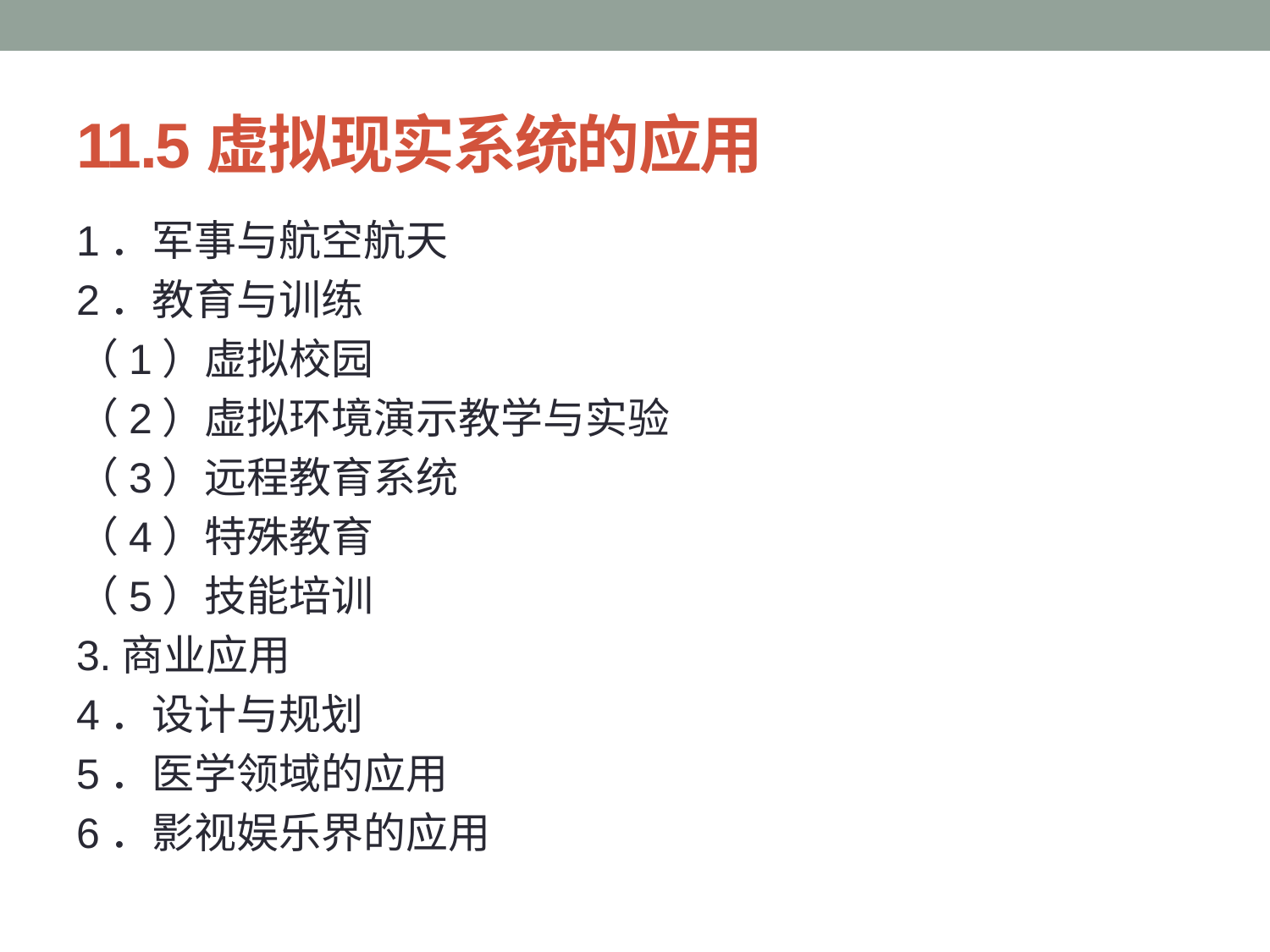

# 11.5虚拟现实系统的应用
1．军事与航空航天
2．教育与训练
（1）虚拟校园
（2）虚拟环境演示教学与实验
（3）远程教育系统
（4）特殊教育
（5）技能培训
3.商业应用
4．设计与规划
5．医学领域的应用
6．影视娱乐界的应用